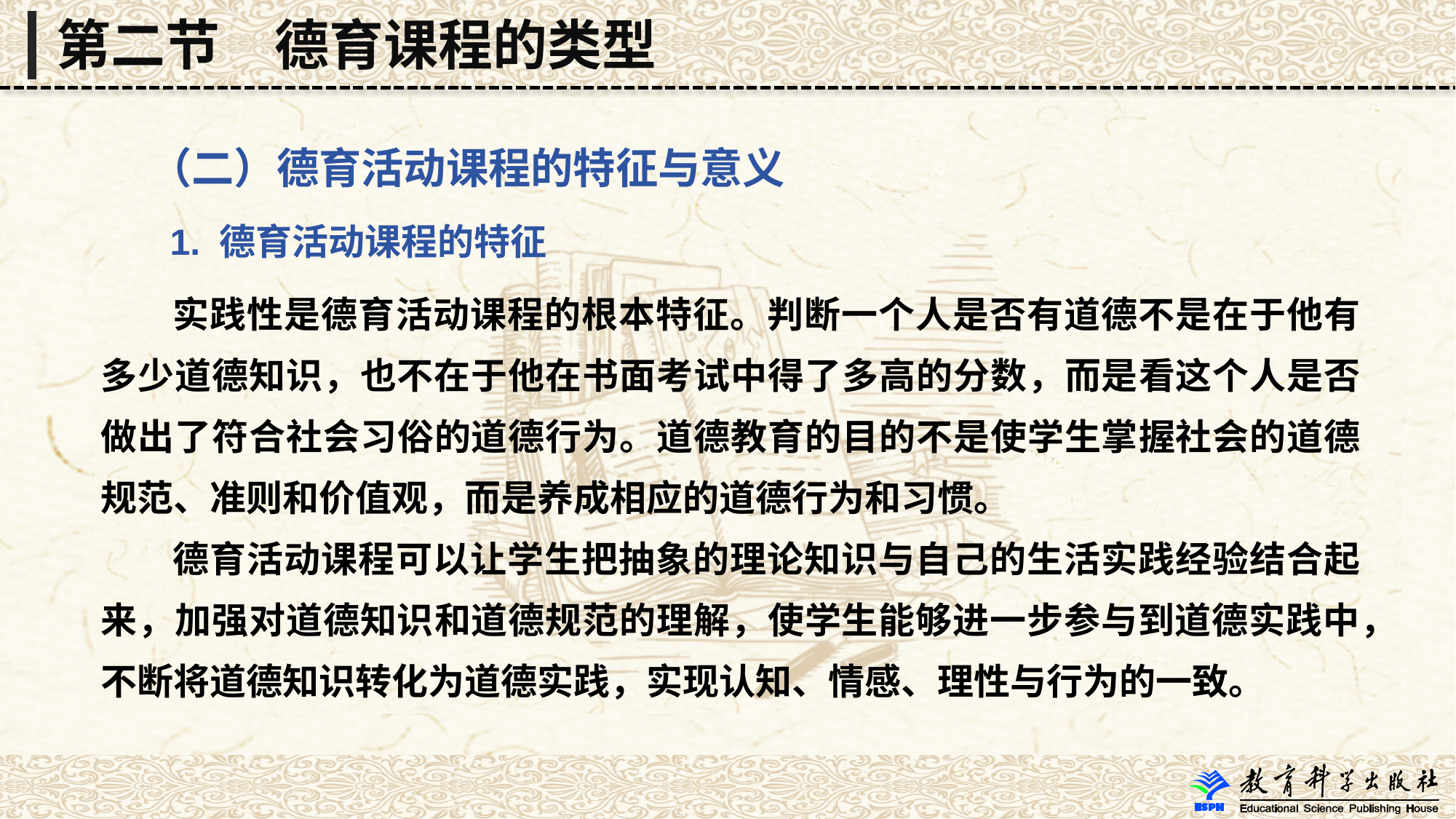

第二节　德育课程的类型
    （二）德育活动课程的特征与意义
      1. 德育活动课程的特征

       实践性是德育活动课程的根本特征。判断一个人是否有道德不是在于他有多少道德知识，也不在于他在书面考试中得了多高的分数，而是看这个人是否做出了符合社会习俗的道德行为。道德教育的目的不是使学生掌握社会的道德规范、准则和价值观，而是养成相应的道德行为和习惯。
       德育活动课程可以让学生把抽象的理论知识与自己的生活实践经验结合起来，加强对道德知识和道德规范的理解，使学生能够进一步参与到道德实践中，不断将道德知识转化为道德实践，实现认知、情感、理性与行为的一致。